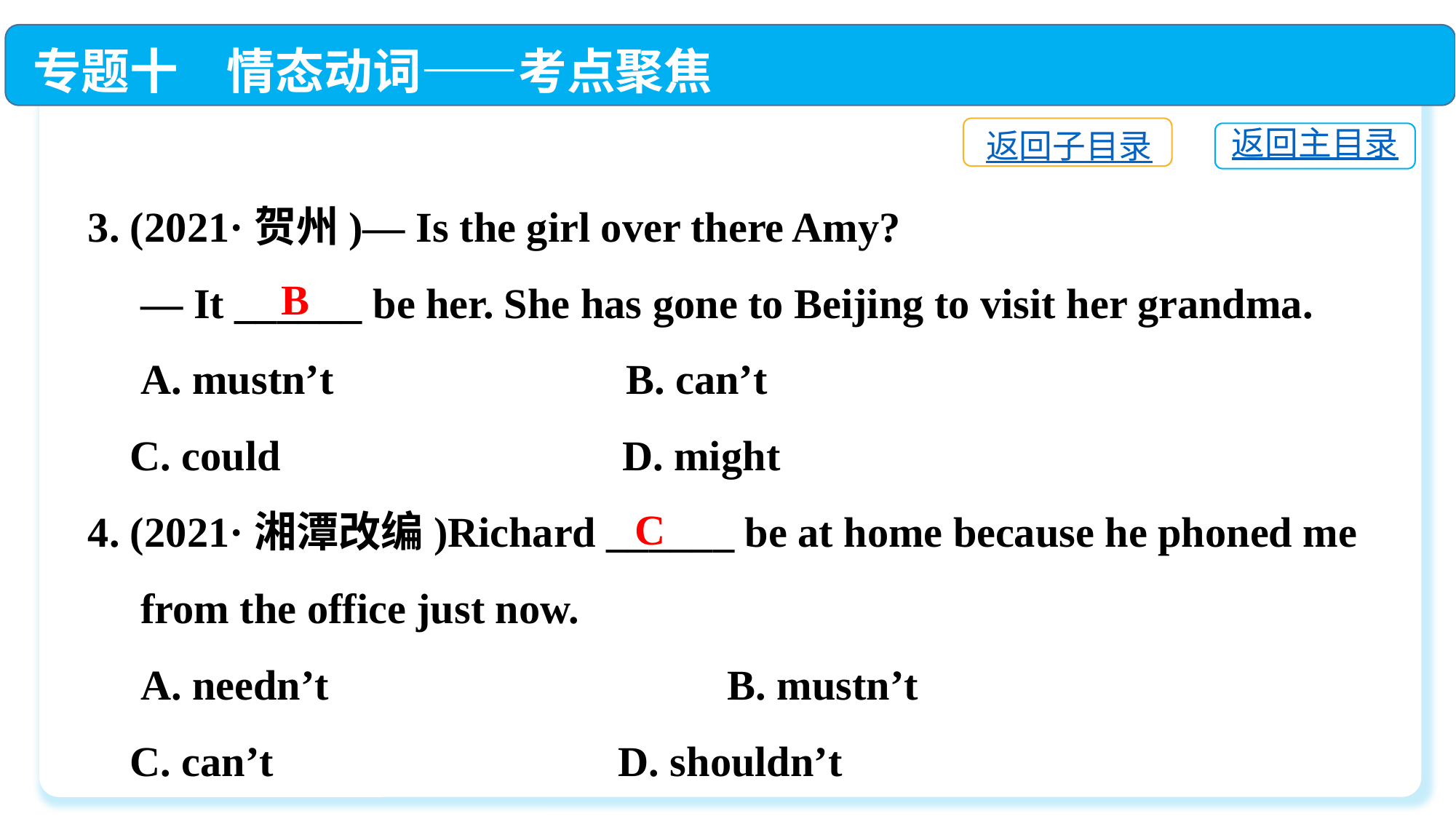

专题十　情态动词——考点聚焦

返回子目录
返回主目录
3. (2021·贺州)— Is the girl over there Amy?
     — It ______ be her. She has gone to Beijing to visit her grandma.
     A. mustn’t	                    B. can’t
    C. could	                              D. might
4. (2021·湘潭改编)Richard ______ be at home because he phoned me
     from the office just now.
     A. needn’t　　	                    B. mustn’t
    C. can’t　　 	                    D. shouldn’t

B
C